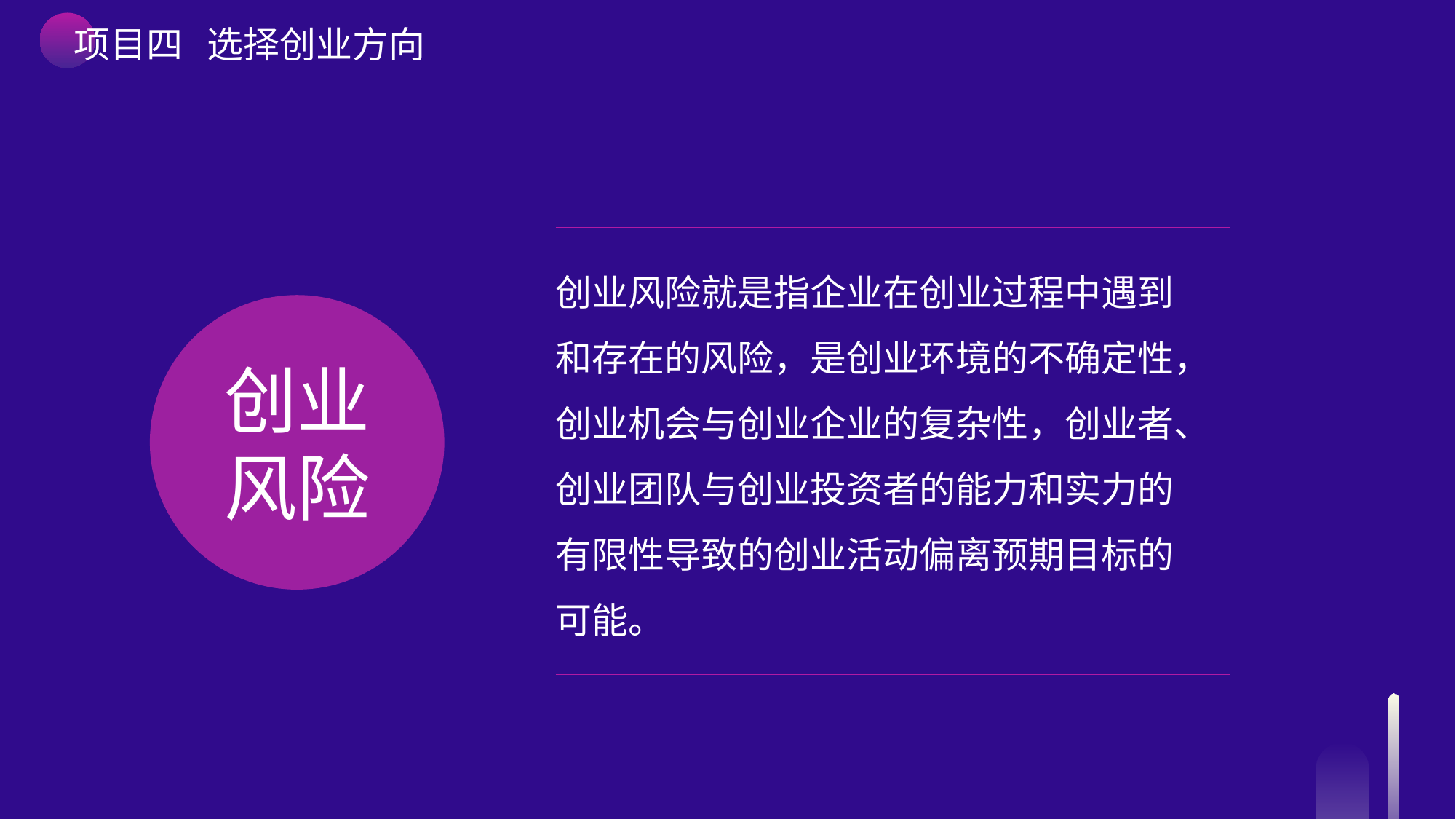

项目四   选择创业方向
创业风险就是指企业在创业过程中遇到和存在的风险，是创业环境的不确定性，创业机会与创业企业的复杂性，创业者、创业团队与创业投资者的能力和实力的有限性导致的创业活动偏离预期目标的可能。
创业风险